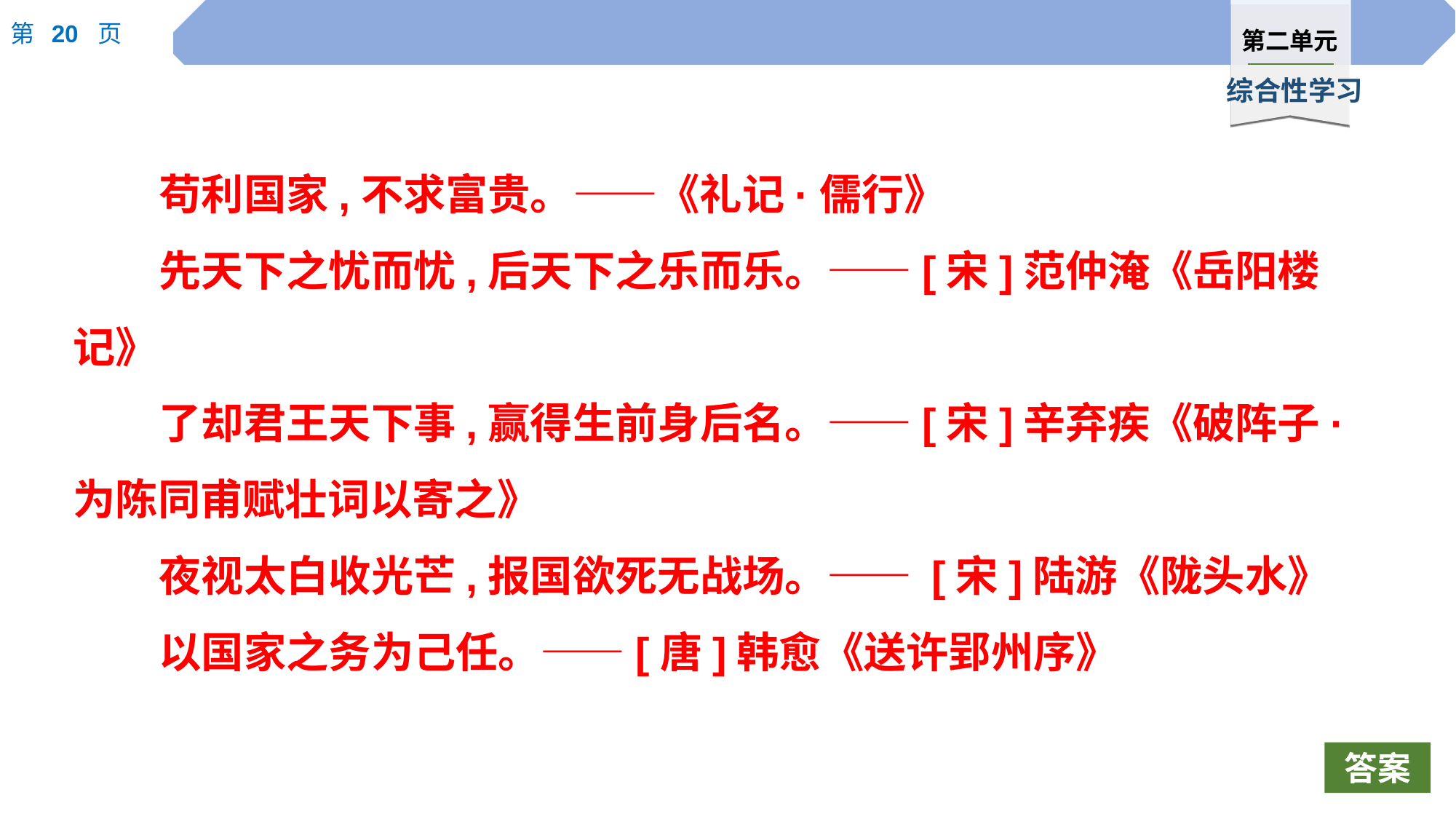

苟利国家,不求富贵。——《礼记·儒行》
先天下之忧而忧,后天下之乐而乐。——[宋]范仲淹《岳阳楼记》
了却君王天下事,赢得生前身后名。——[宋]辛弃疾《破阵子·为陈同甫赋壮词以寄之》
夜视太白收光芒,报国欲死无战场。—— [宋]陆游《陇头水》
以国家之务为己任。——[唐]韩愈《送许郢州序》
答案